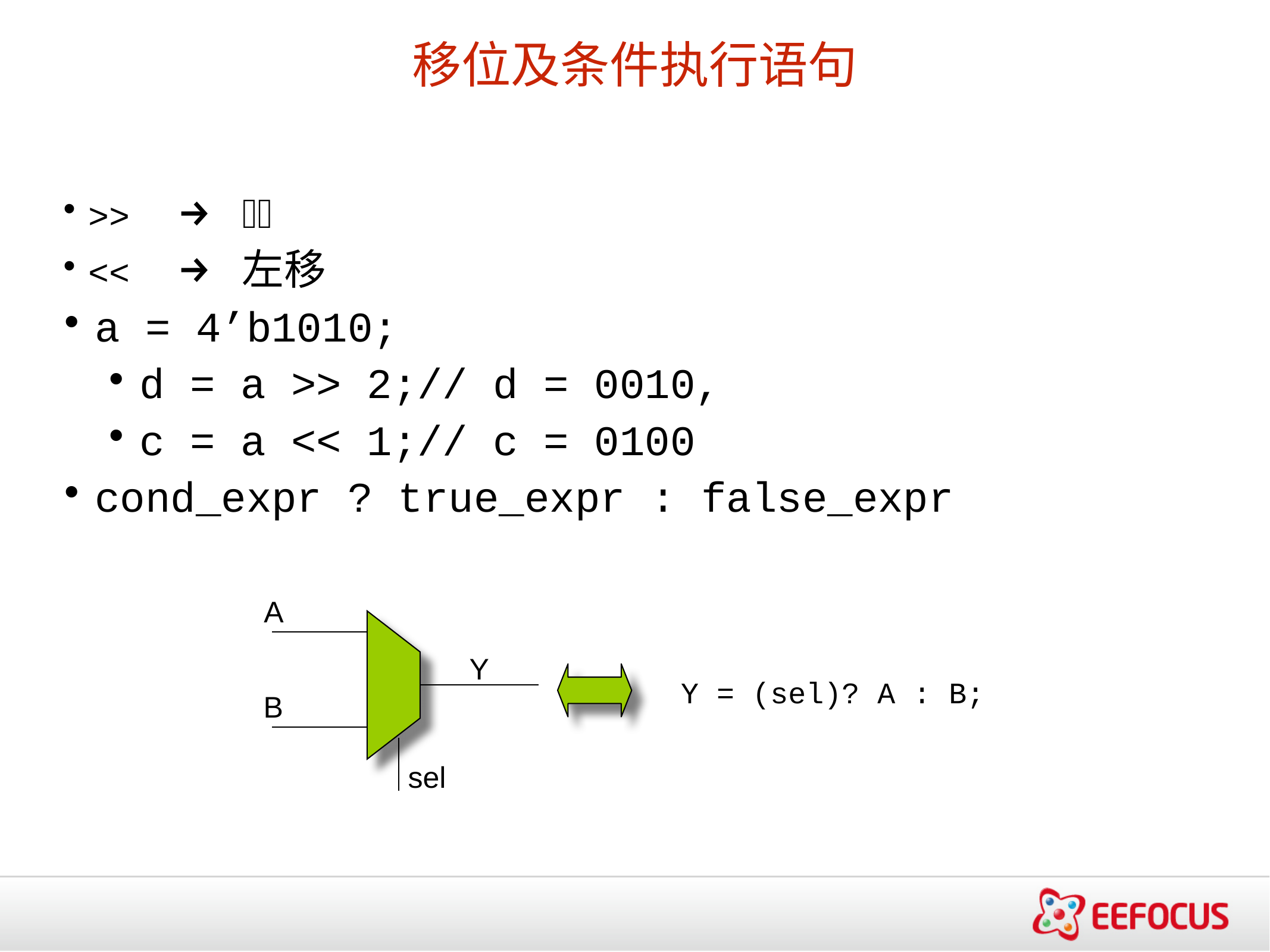

移位及条件执行语句
>>	→ 右移
<<	→ 左移
a = 4’b1010;
d = a >> 2;// d = 0010,
c = a << 1;// c = 0100
cond_expr ? true_expr : false_expr
A

Y

Y = (sel)? A : B;
B

sel